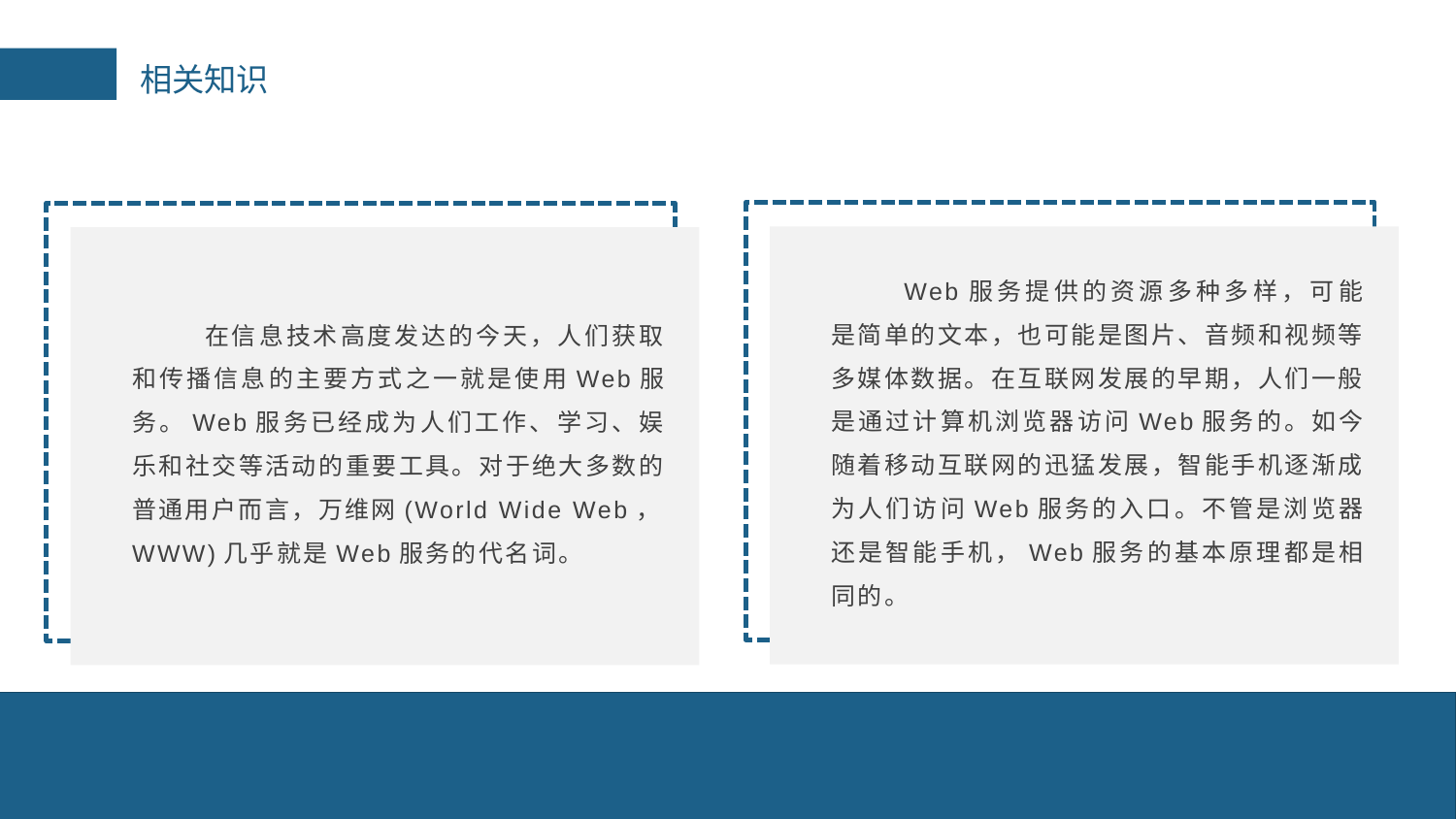

相关知识

Web服务提供的资源多种多样，可能是简单的文本，也可能是图片、音频和视频等多媒体数据。在互联网发展的早期，人们一般是通过计算机浏览器访问Web服务的。如今随着移动互联网的迅猛发展，智能手机逐渐成为人们访问Web服务的入口。不管是浏览器还是智能手机，Web服务的基本原理都是相同的。
在信息技术高度发达的今天，人们获取和传播信息的主要方式之一就是使用Web服务。Web服务已经成为人们工作、学习、娱乐和社交等活动的重要工具。对于绝大多数的普通用户而言，万维网(World Wide Web，WWW)几乎就是Web服务的代名词。